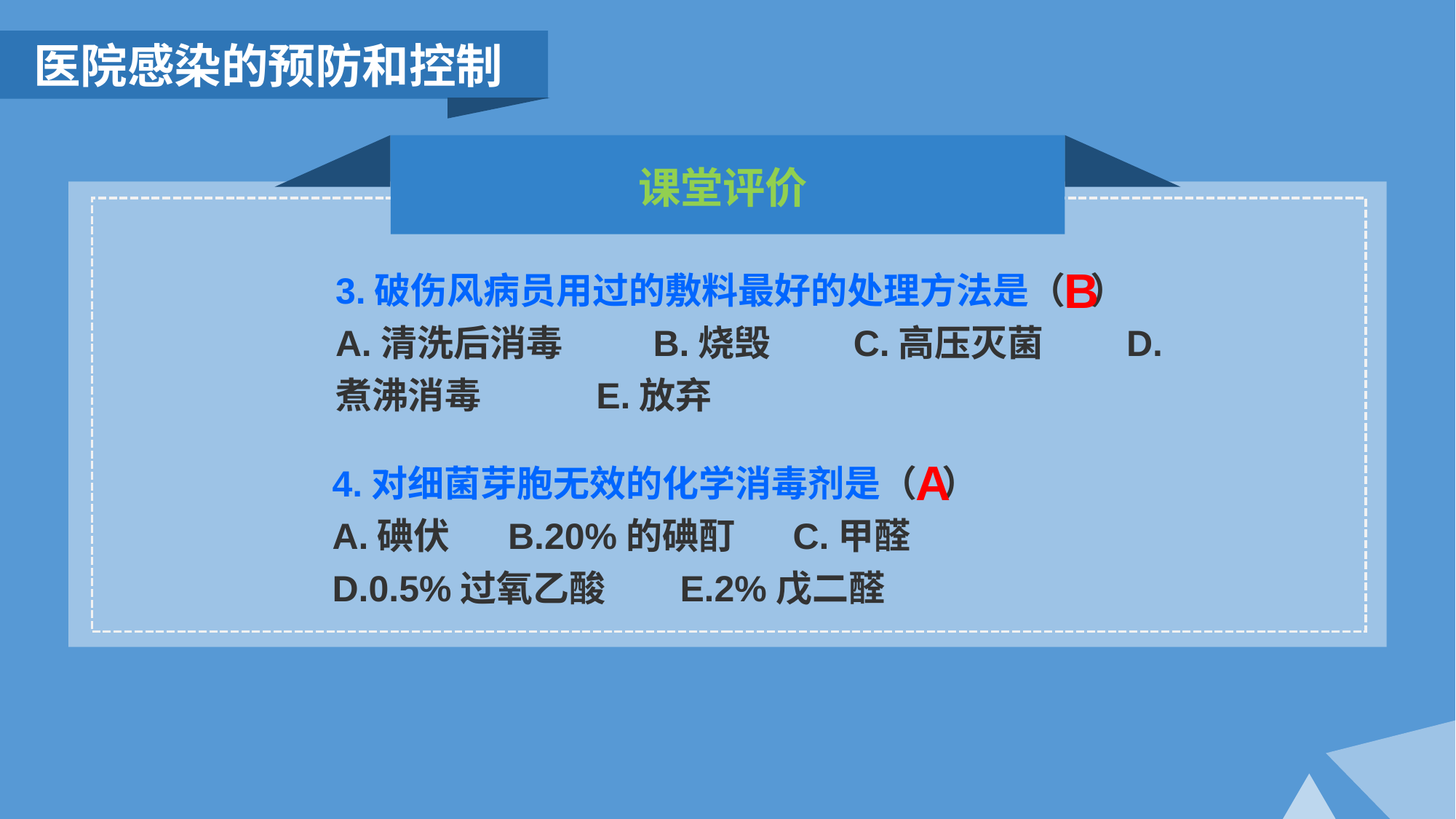

医院感染的预防和控制

课堂评价

B
3.破伤风病员用过的敷料最好的处理方法是（   ）
A.清洗后消毒          B.烧毁         C.高压灭菌         D.煮沸消毒             E.放弃
A
4.对细菌芽胞无效的化学消毒剂是（   ）
A.碘伏      B.20%的碘酊      C.甲醛
D.0.5%过氧乙酸        E.2%戊二醛